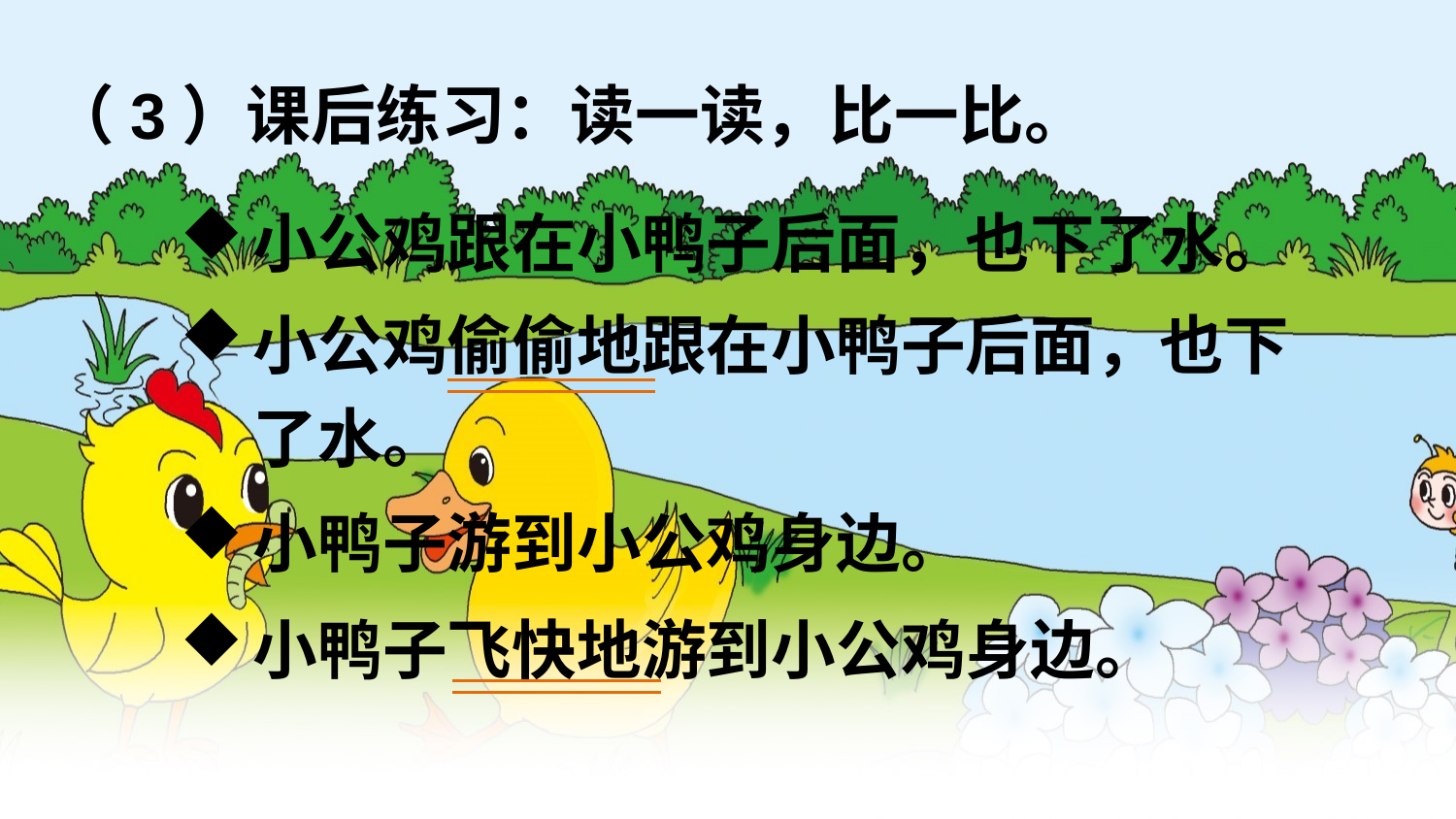

（3）课后练习：读一读，比一比。
小公鸡跟在小鸭子后面，也下了水。
小公鸡偷偷地跟在小鸭子后面，也下了水。
小鸭子游到小公鸡身边。
小鸭子飞快地游到小公鸡身边。